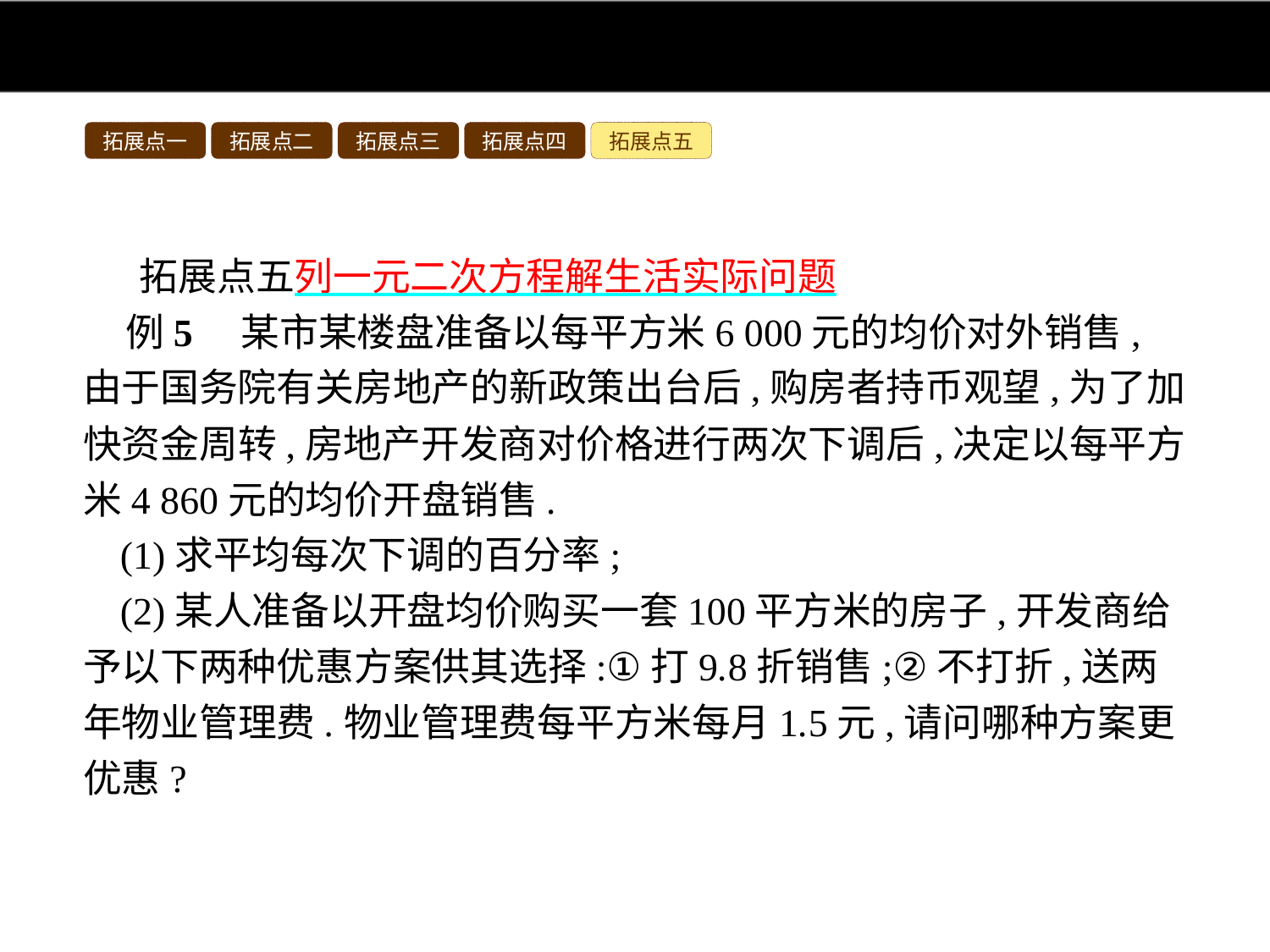

拓展点一
拓展点二
拓展点三
拓展点四
拓展点五
拓展点五列一元二次方程解生活实际问题
例5　某市某楼盘准备以每平方米6 000元的均价对外销售,由于国务院有关房地产的新政策出台后,购房者持币观望,为了加快资金周转,房地产开发商对价格进行两次下调后,决定以每平方米4 860元的均价开盘销售.
(1)求平均每次下调的百分率;
(2)某人准备以开盘均价购买一套100平方米的房子,开发商给予以下两种优惠方案供其选择:①打9.8折销售;②不打折,送两年物业管理费.物业管理费每平方米每月1.5元,请问哪种方案更优惠?